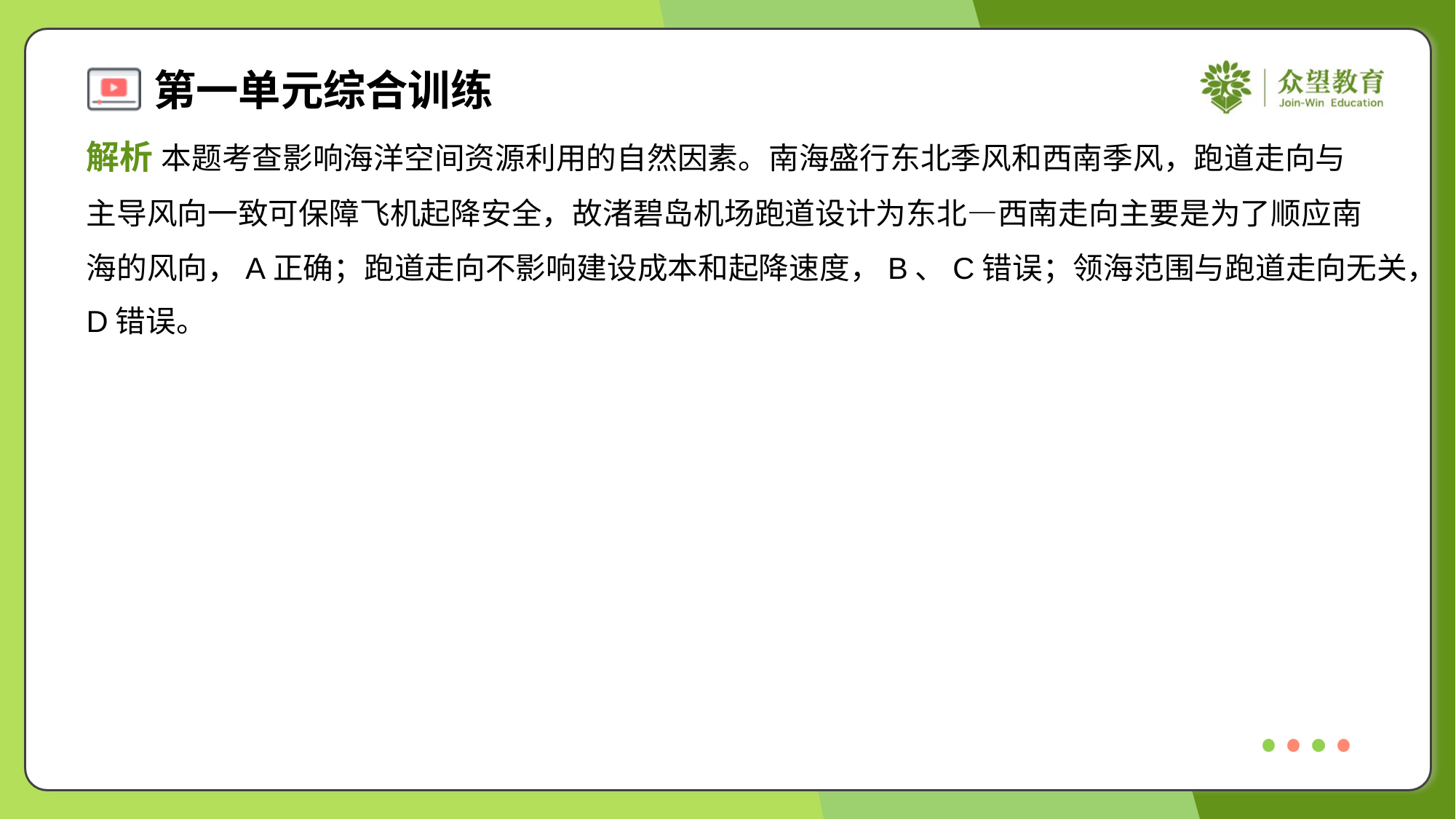

解析 本题考查影响海洋空间资源利用的自然因素。南海盛行东北季风和西南季风，跑道走向与
主导风向一致可保障飞机起降安全，故渚碧岛机场跑道设计为东北—西南走向主要是为了顺应南
海的风向，A正确；跑道走向不影响建设成本和起降速度，B、C错误；领海范围与跑道走向无关，
D错误。